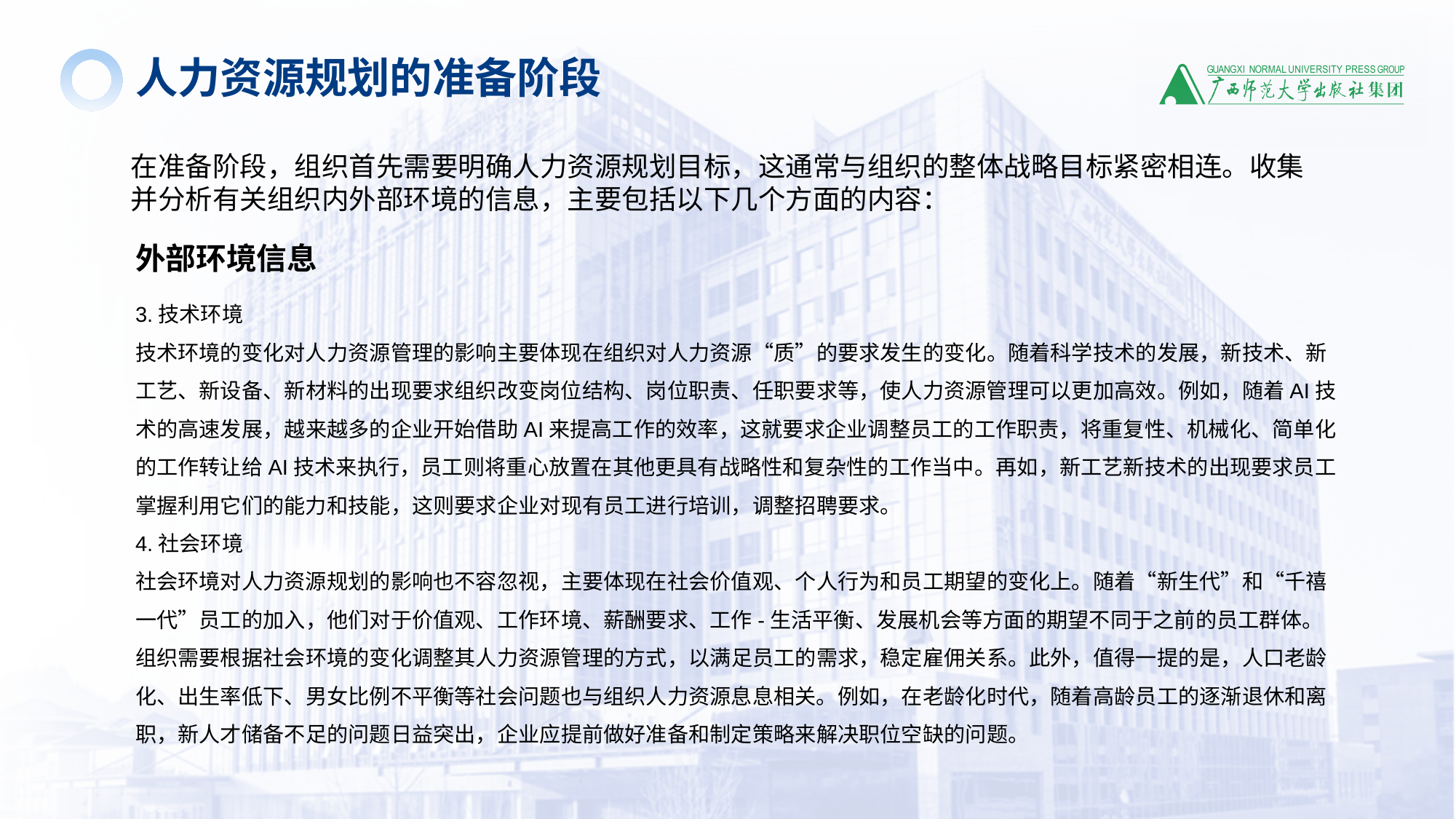

人力资源规划的准备阶段

在准备阶段，组织首先需要明确人力资源规划目标，这通常与组织的整体战略目标紧密相连。收集并分析有关组织内外部环境的信息，主要包括以下几个方面的内容：
外部环境信息
3.技术环境
技术环境的变化对人力资源管理的影响主要体现在组织对人力资源“质”的要求发生的变化。随着科学技术的发展，新技术、新工艺、新设备、新材料的出现要求组织改变岗位结构、岗位职责、任职要求等，使人力资源管理可以更加高效。例如，随着AI技术的高速发展，越来越多的企业开始借助AI来提高工作的效率，这就要求企业调整员工的工作职责，将重复性、机械化、简单化的工作转让给AI技术来执行，员工则将重心放置在其他更具有战略性和复杂性的工作当中。再如，新工艺新技术的出现要求员工掌握利用它们的能力和技能，这则要求企业对现有员工进行培训，调整招聘要求。
4.社会环境
社会环境对人力资源规划的影响也不容忽视，主要体现在社会价值观、个人行为和员工期望的变化上。随着“新生代”和“千禧一代”员工的加入，他们对于价值观、工作环境、薪酬要求、工作-生活平衡、发展机会等方面的期望不同于之前的员工群体。组织需要根据社会环境的变化调整其人力资源管理的方式，以满足员工的需求，稳定雇佣关系。此外，值得一提的是，人口老龄化、出生率低下、男女比例不平衡等社会问题也与组织人力资源息息相关。例如，在老龄化时代，随着高龄员工的逐渐退休和离职，新人才储备不足的问题日益突出，企业应提前做好准备和制定策略来解决职位空缺的问题。